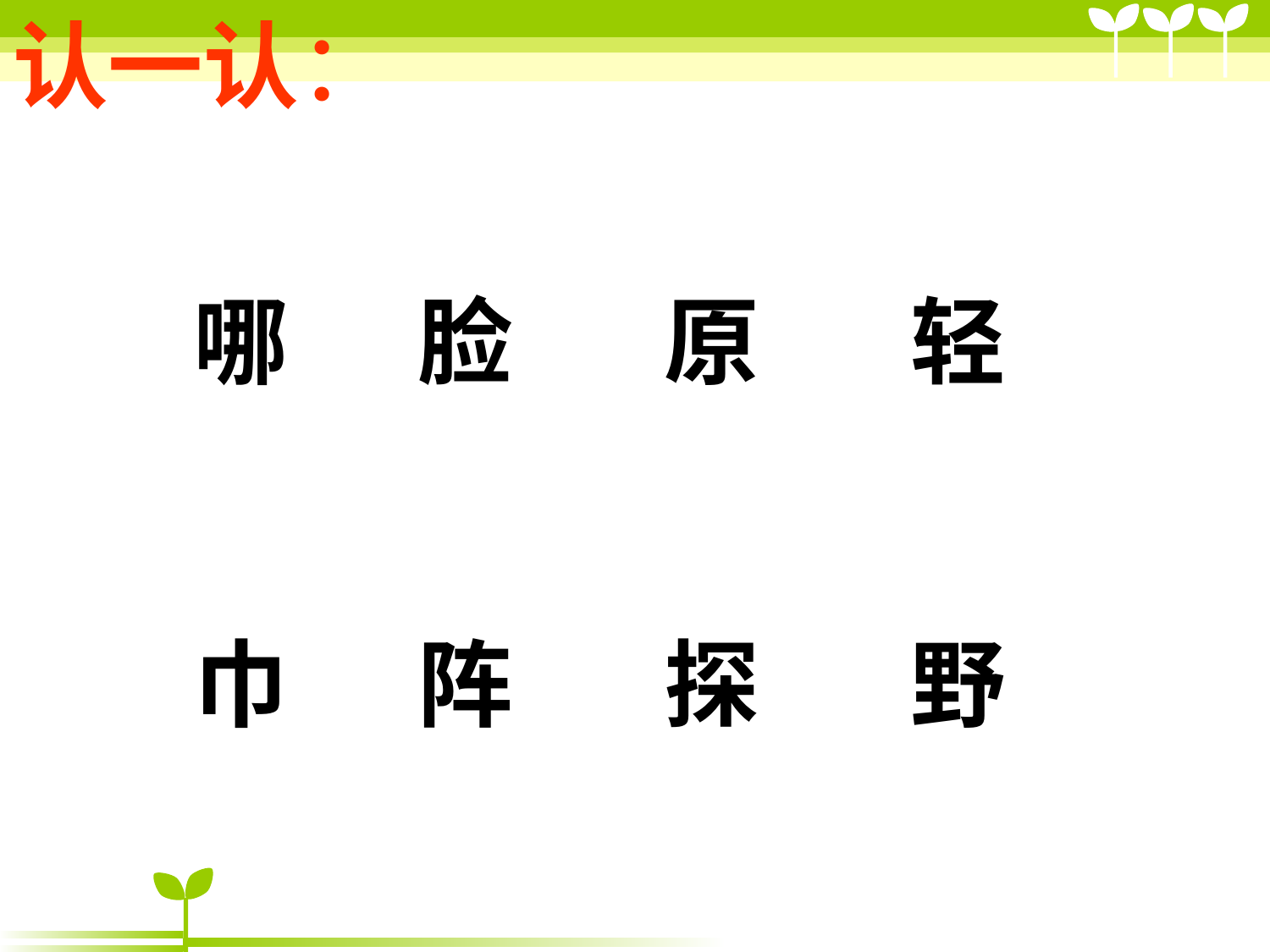

认一认：

哪      脸       原       轻

巾      阵       探       野